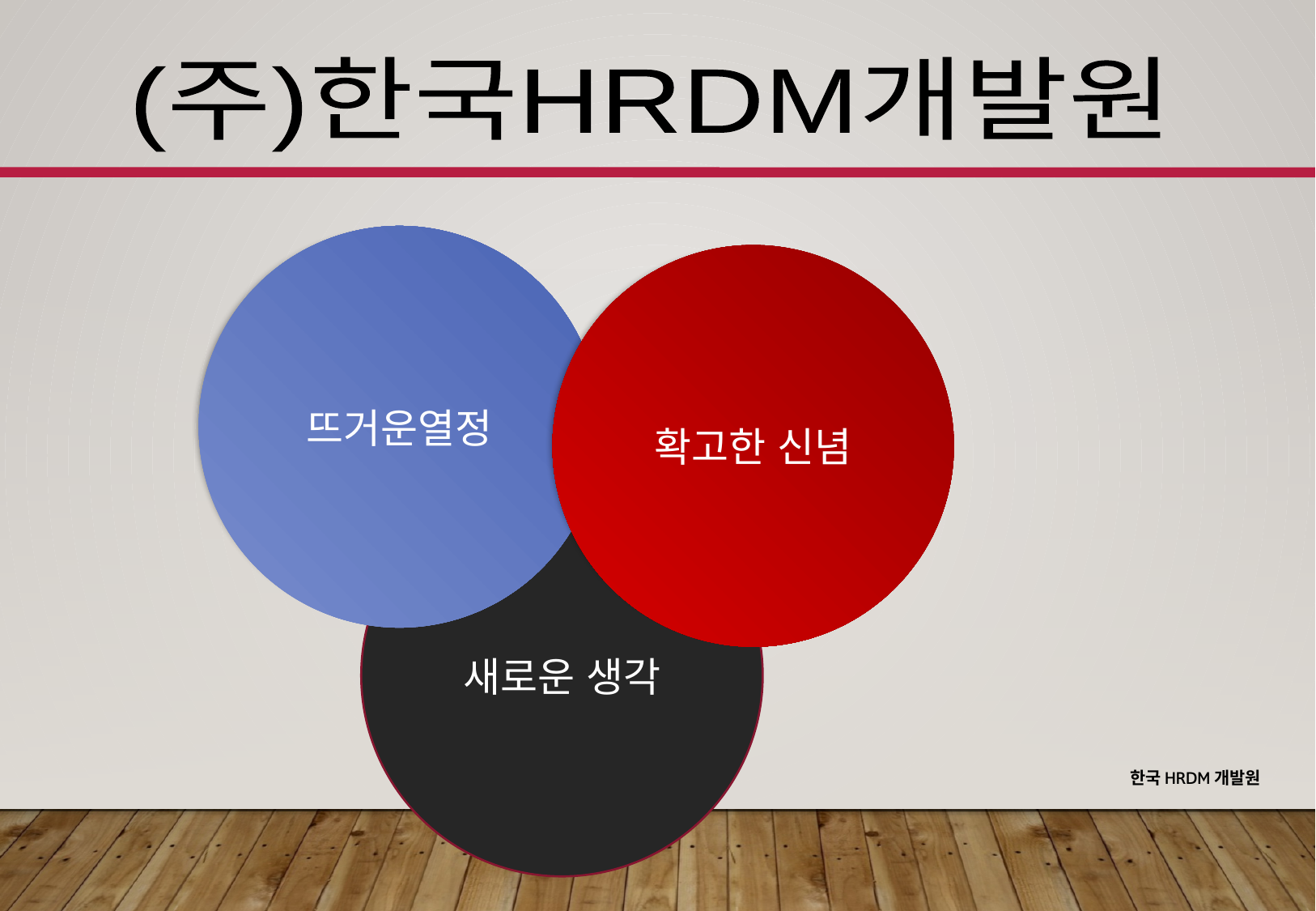

(주)한국HRDM개발원
뜨거운열정
확고한 신념
새로운 생각
한국HRDM개발원